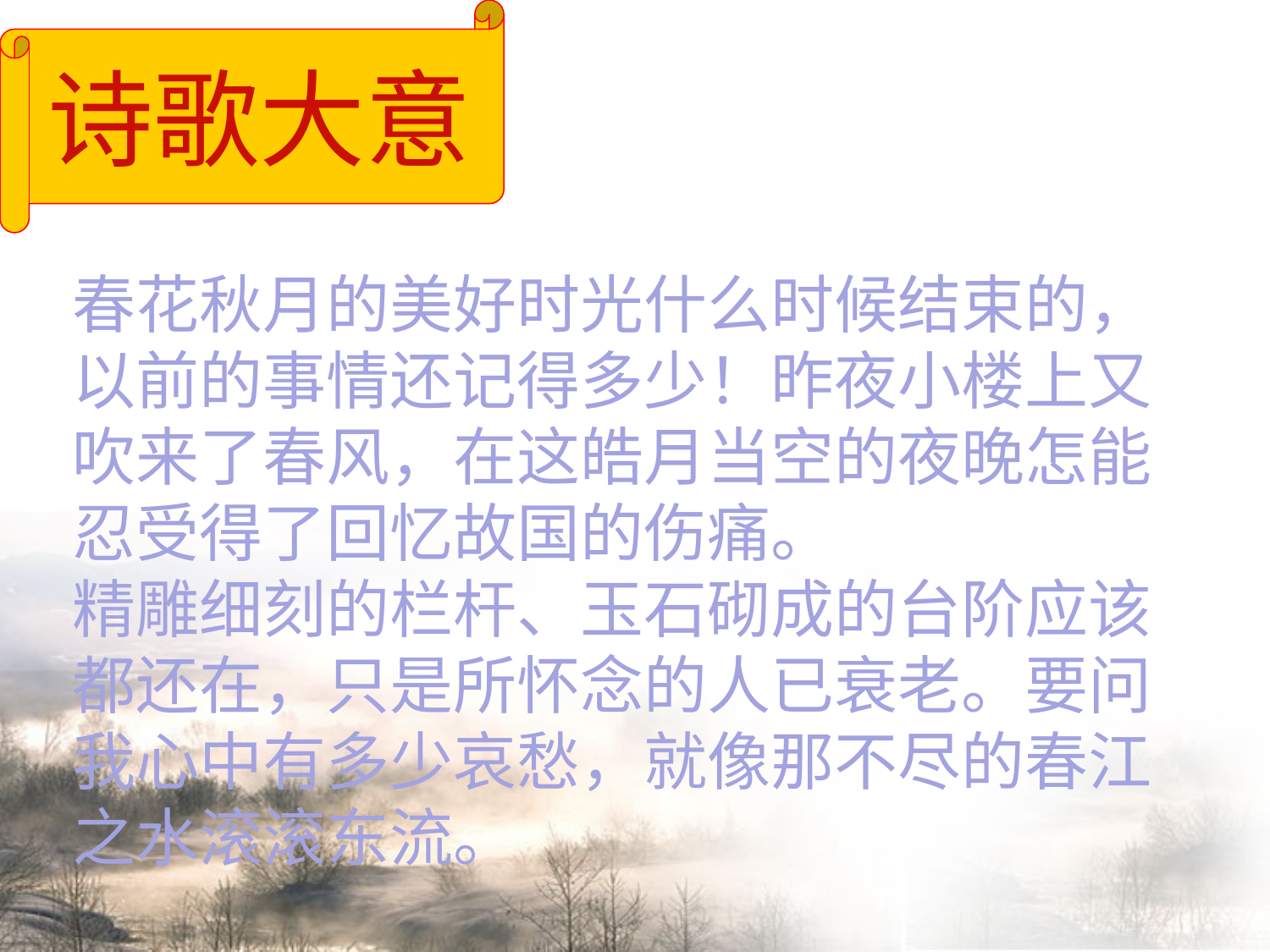

诗歌大意
春花秋月的美好时光什么时候结束的，以前的事情还记得多少！昨夜小楼上又吹来了春风，在这皓月当空的夜晚怎能忍受得了回忆故国的伤痛。
精雕细刻的栏杆、玉石砌成的台阶应该都还在，只是所怀念的人已衰老。要问我心中有多少哀愁，就像那不尽的春江之水滚滚东流。